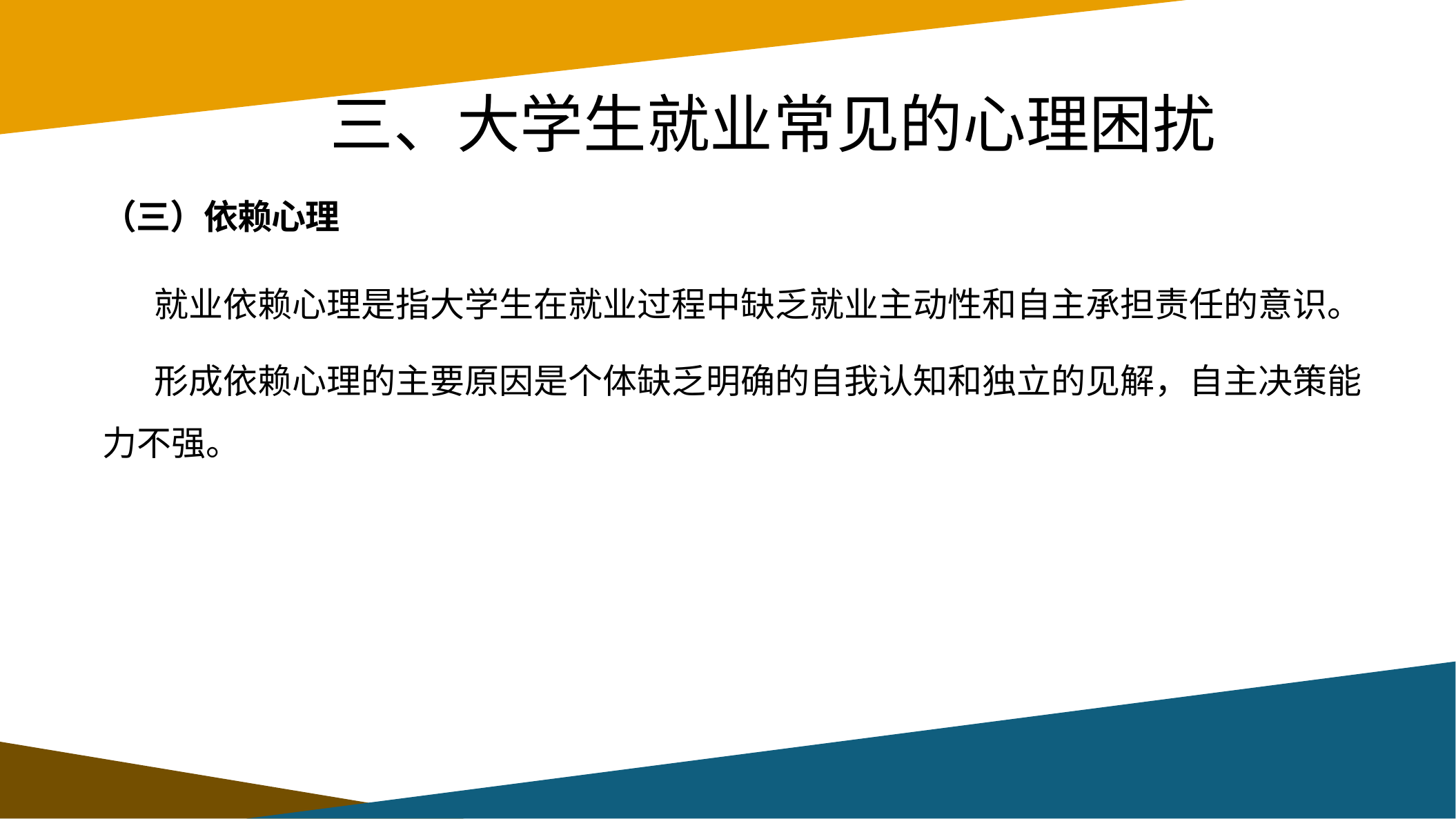

三、大学生就业常见的心理困扰
（三）依赖心理
就业依赖心理是指大学生在就业过程中缺乏就业主动性和自主承担责任的意识。
形成依赖心理的主要原因是个体缺乏明确的自我认知和独立的见解，自主决策能力不强。